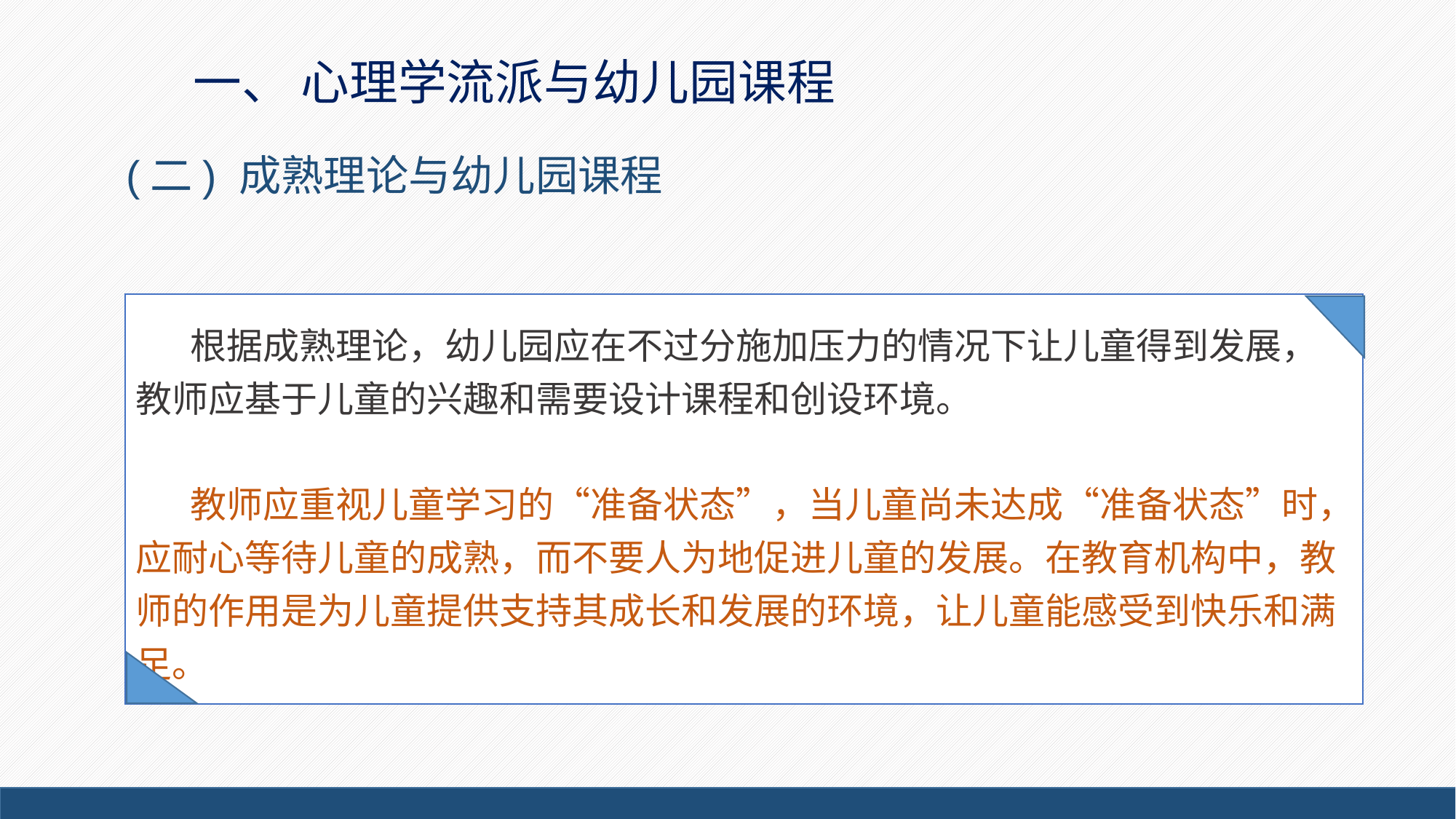

# 一、 心理学流派与幼儿园课程
(二) 成熟理论与幼儿园课程

根据成熟理论，幼儿园应在不过分施加压力的情况下让儿童得到发展，教师应基于儿童的兴趣和需要设计课程和创设环境。

教师应重视儿童学习的“准备状态”，当儿童尚未达成“准备状态”时，应耐心等待儿童的成熟，而不要人为地促进儿童的发展。在教育机构中，教师的作用是为儿童提供支持其成长和发展的环境，让儿童能感受到快乐和满足。